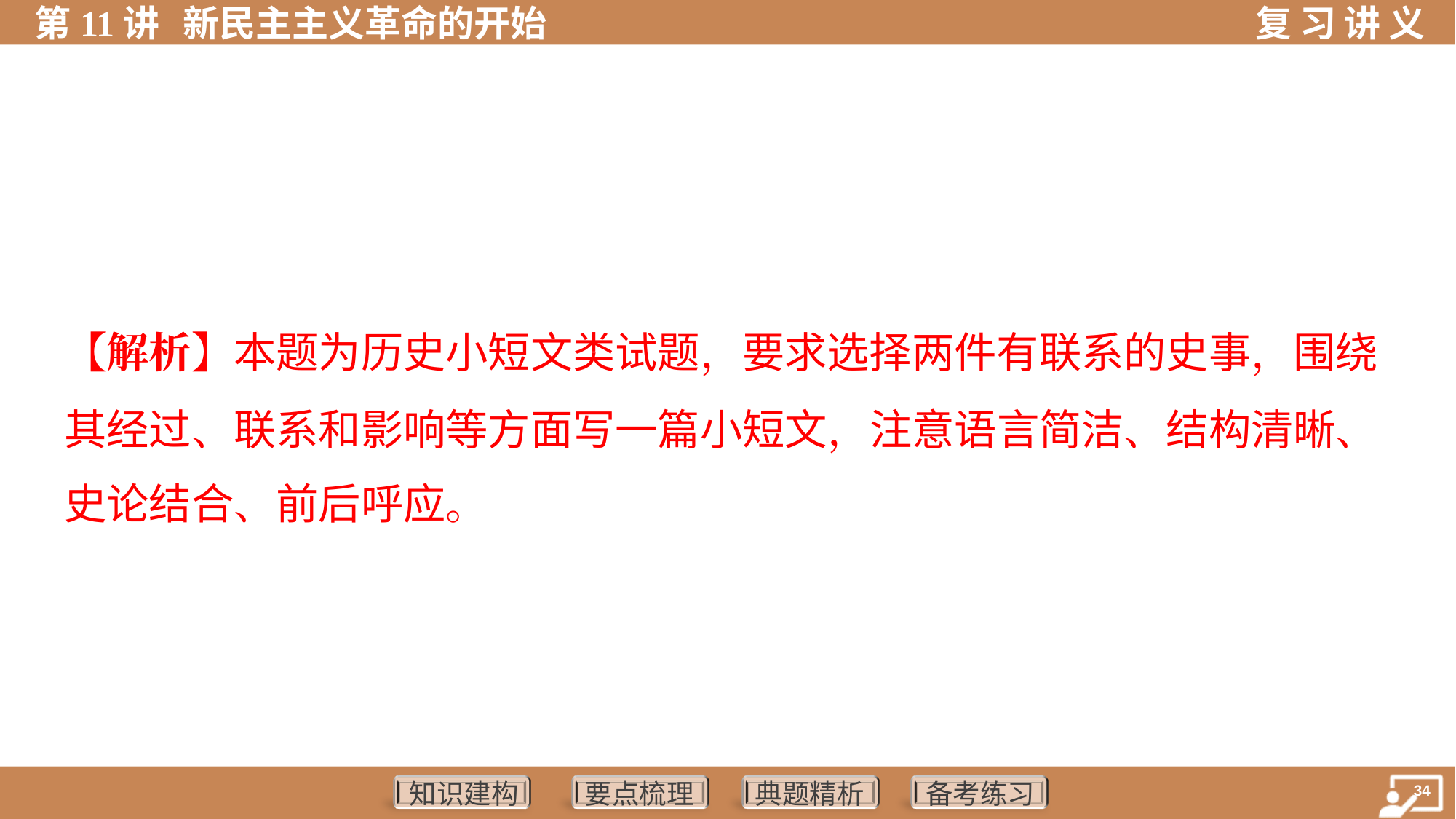

【解析】本题为历史小短文类试题，要求选择两件有联系的史事，围绕
其经过、联系和影响等方面写一篇小短文，注意语言简洁、结构清晰、
史论结合、前后呼应。